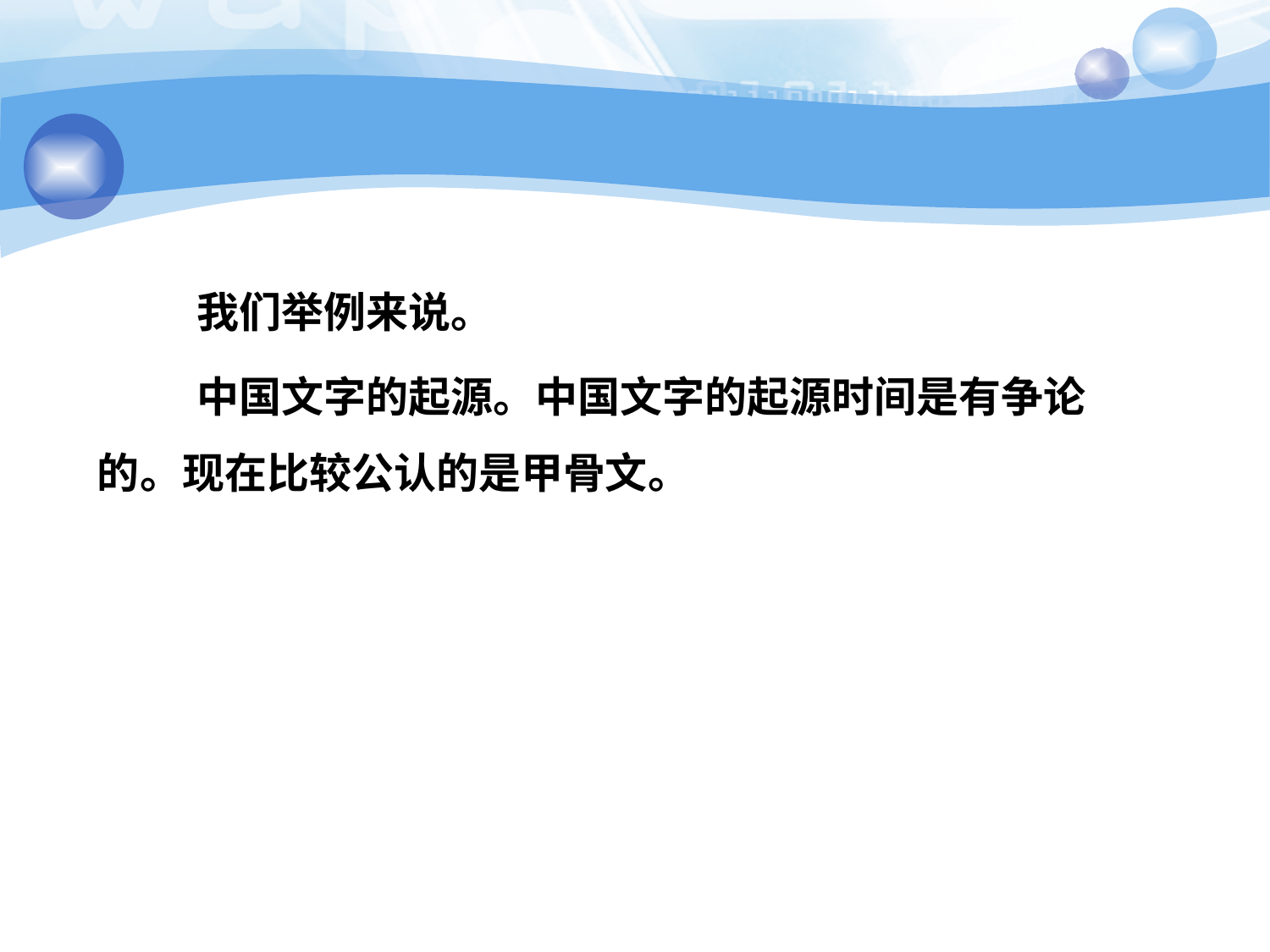

我们举例来说。
中国文字的起源。中国文字的起源时间是有争论的。现在比较公认的是甲骨文。